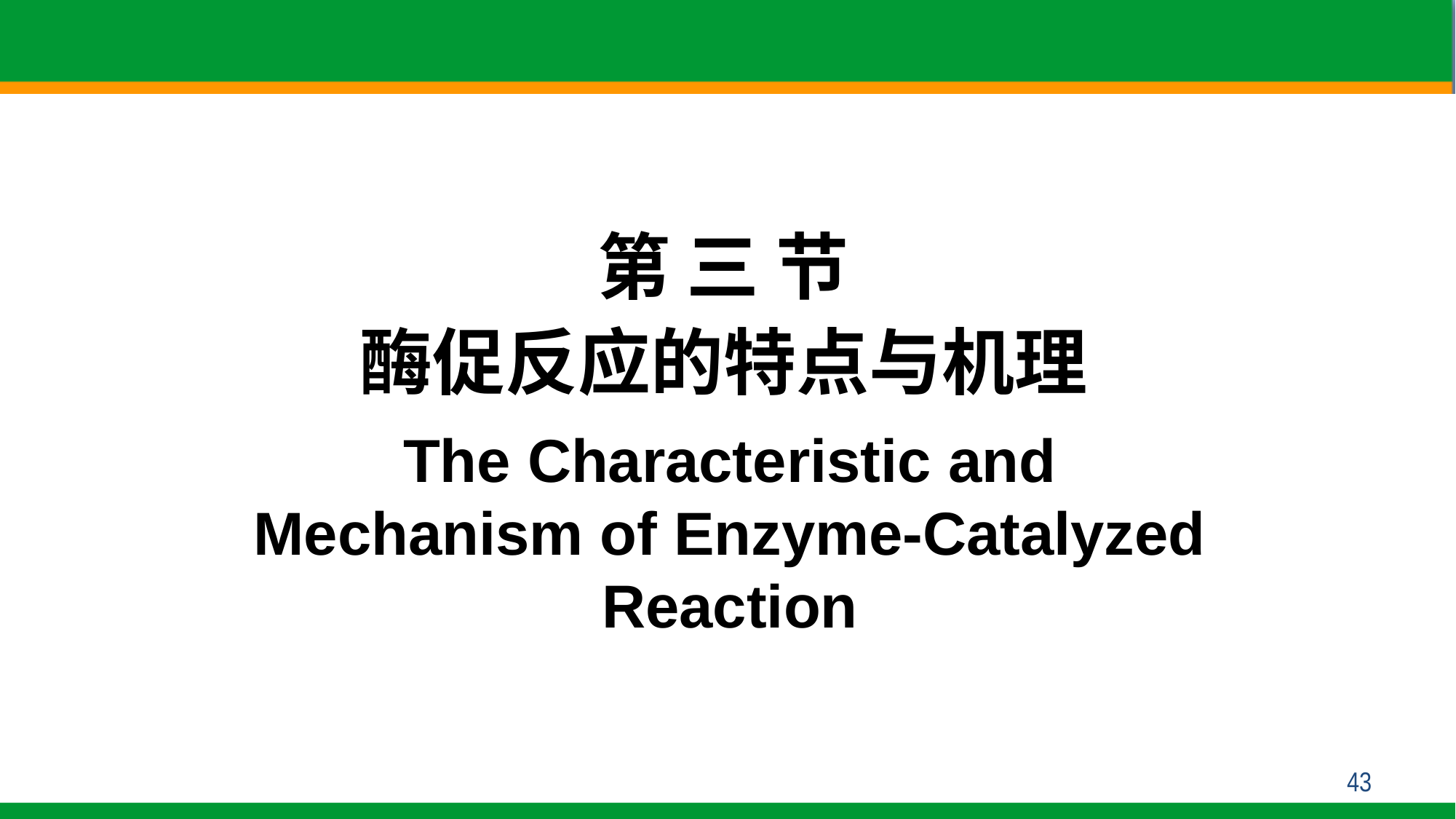

第 三 节
酶促反应的特点与机理
The Characteristic and Mechanism of Enzyme-Catalyzed Reaction
43